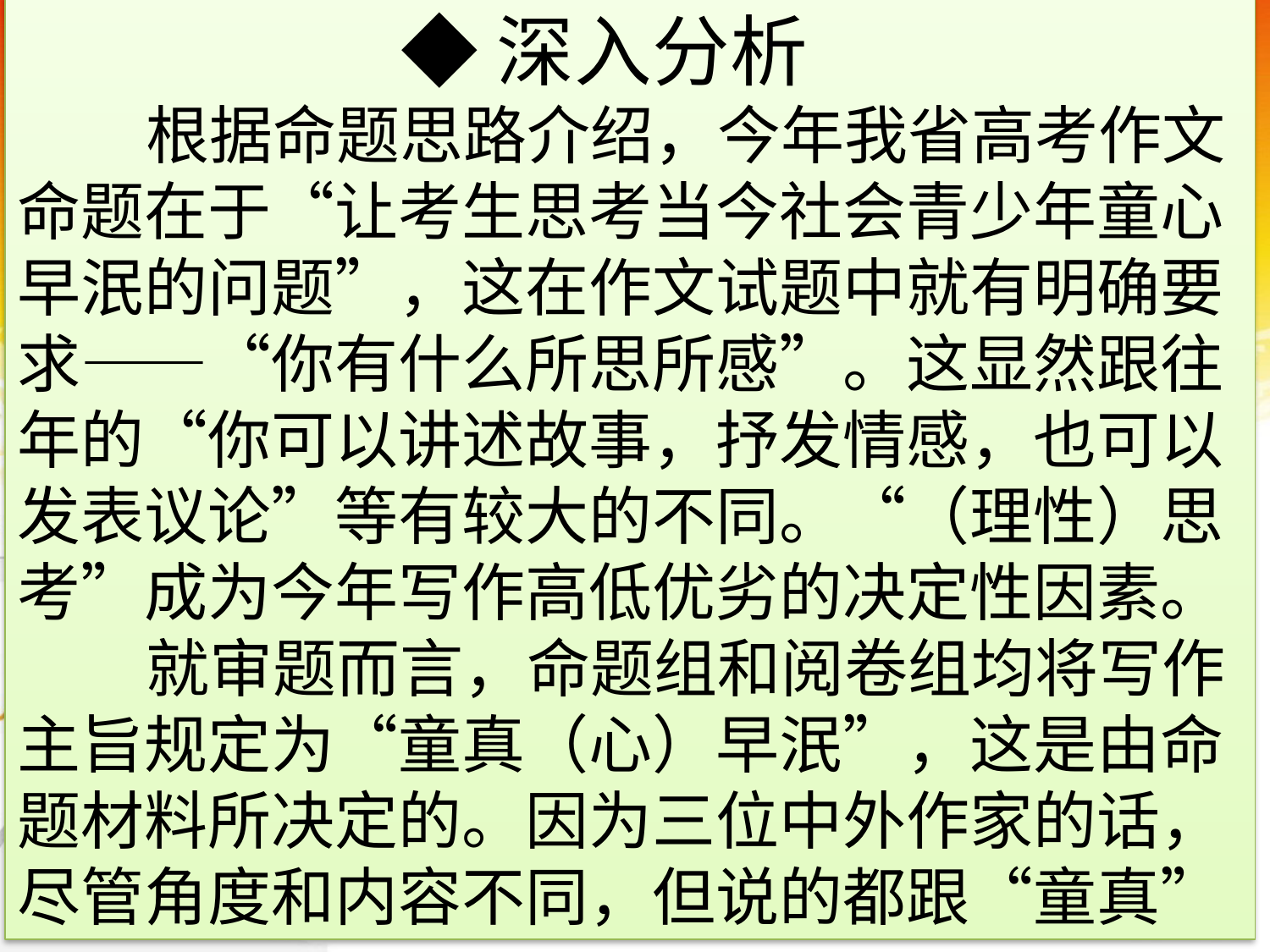

◆深入分析
        根据命题思路介绍，今年我省高考作文命题在于“让考生思考当今社会青少年童心早泯的问题”，这在作文试题中就有明确要求——“你有什么所思所感”。这显然跟往年的“你可以讲述故事，抒发情感，也可以发表议论”等有较大的不同。“（理性）思考”成为今年写作高低优劣的决定性因素。
        就审题而言，命题组和阅卷组均将写作主旨规定为“童真（心）早泯”，这是由命题材料所决定的。因为三位中外作家的话，尽管角度和内容不同，但说的都跟“童真”